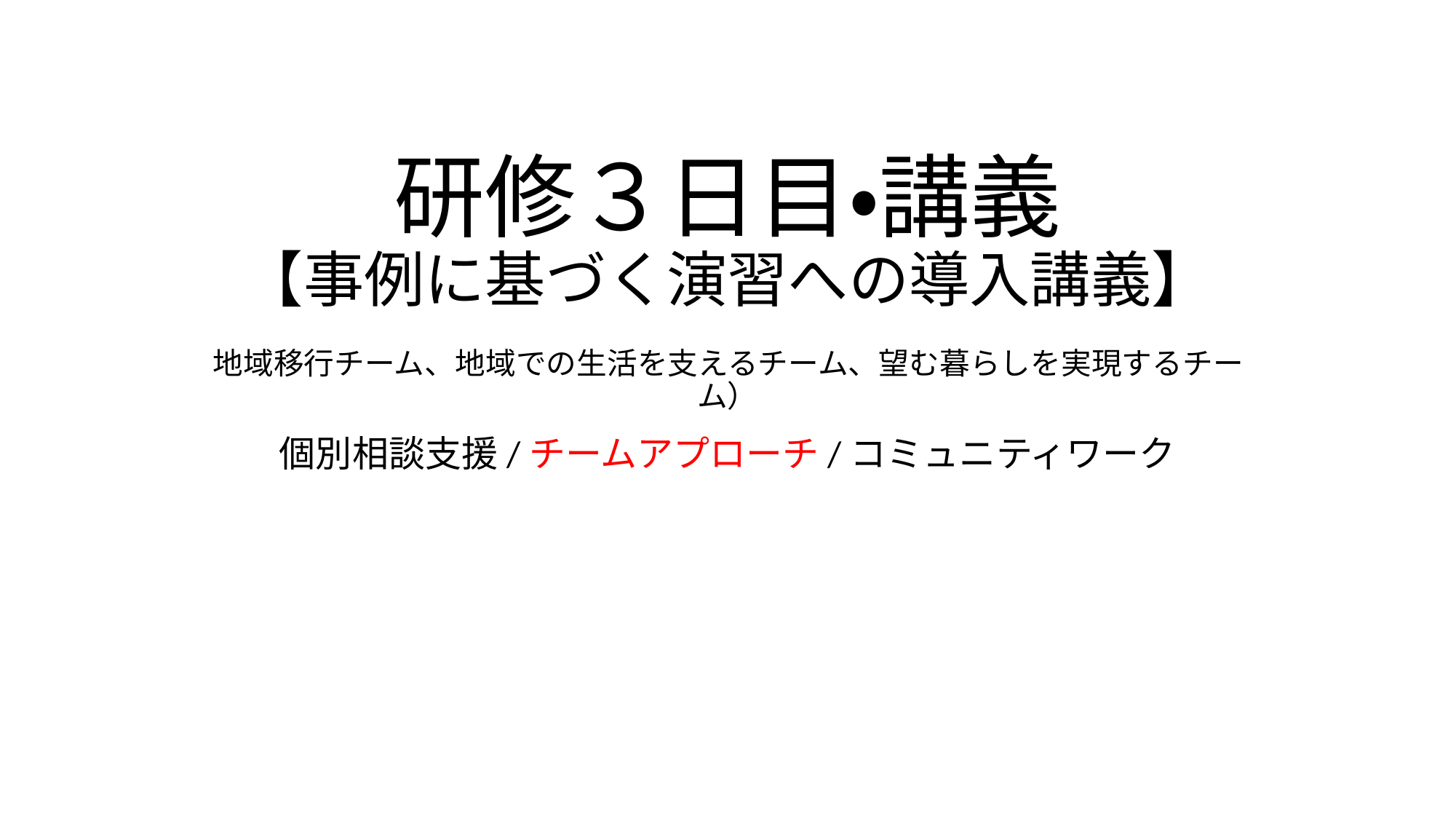

# 研修３日目・講義 【事例に基づく演習への導入講義】 地域移行チーム、地域での生活を支えるチーム、望む暮らしを実現するチーム）
個別相談支援/チームアプローチ/コミュニティワーク